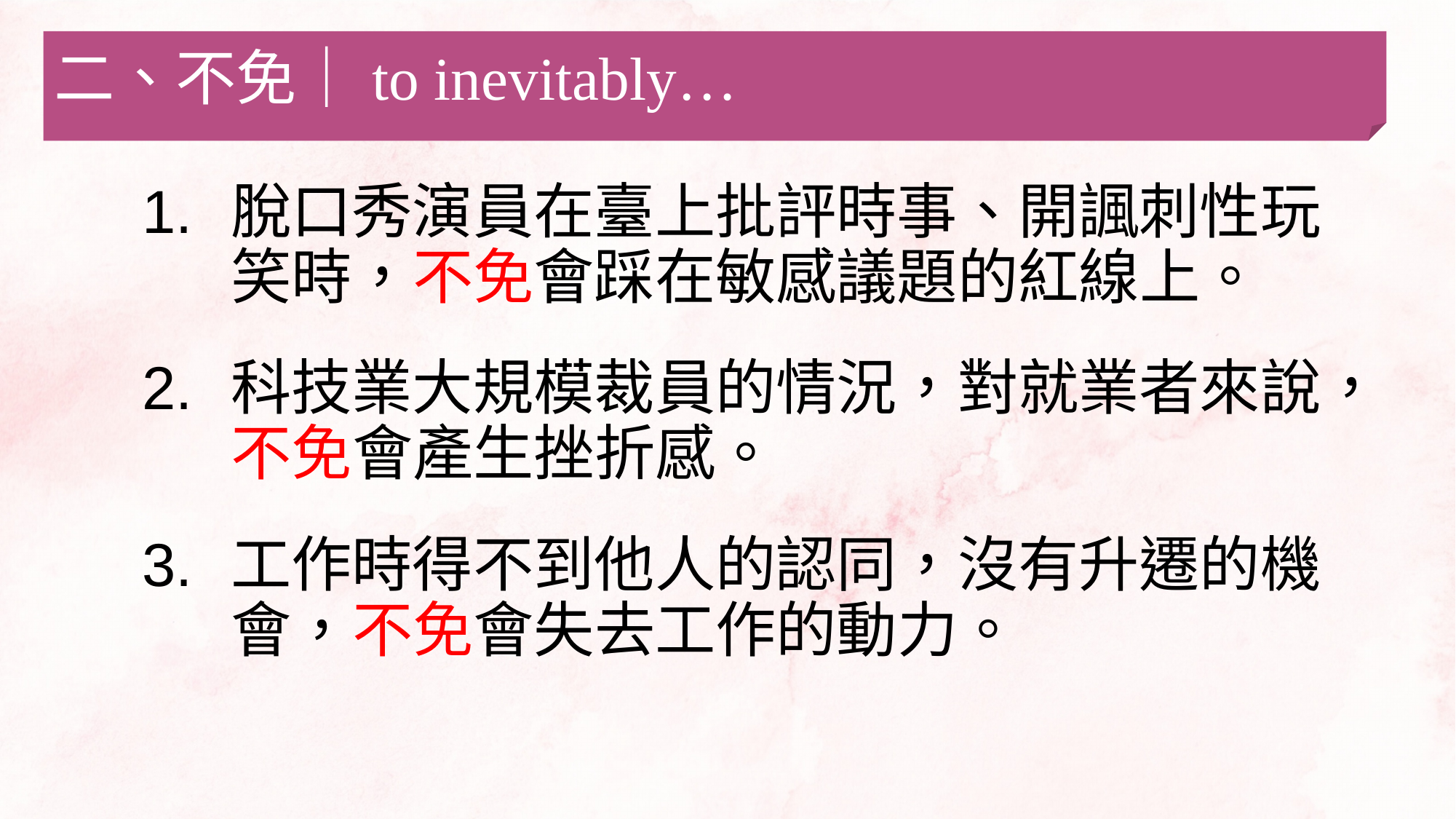

二、不免｜to inevitably…
脫口秀演員在臺上批評時事、開諷刺性玩笑時，不免會踩在敏感議題的紅線上。
科技業大規模裁員的情況，對就業者來說，不免會產生挫折感。
工作時得不到他人的認同，沒有升遷的機會，不免會失去工作的動力。